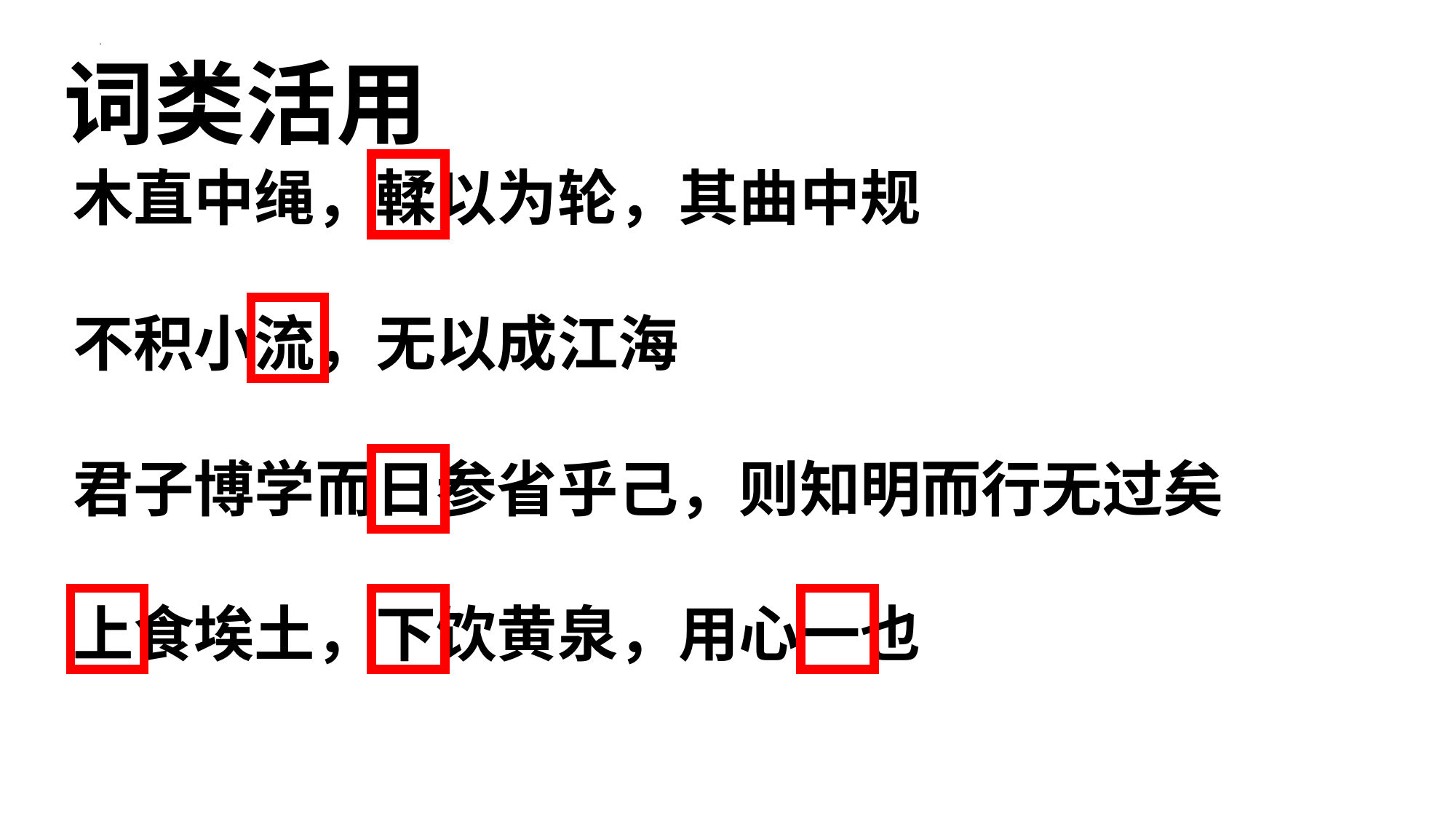

词类活用
木直中绳，輮以为轮，其曲中规

不积小流，无以成江海

君子博学而日参省乎己，则知明而行无过矣

上食埃土，下饮黄泉，用心一也